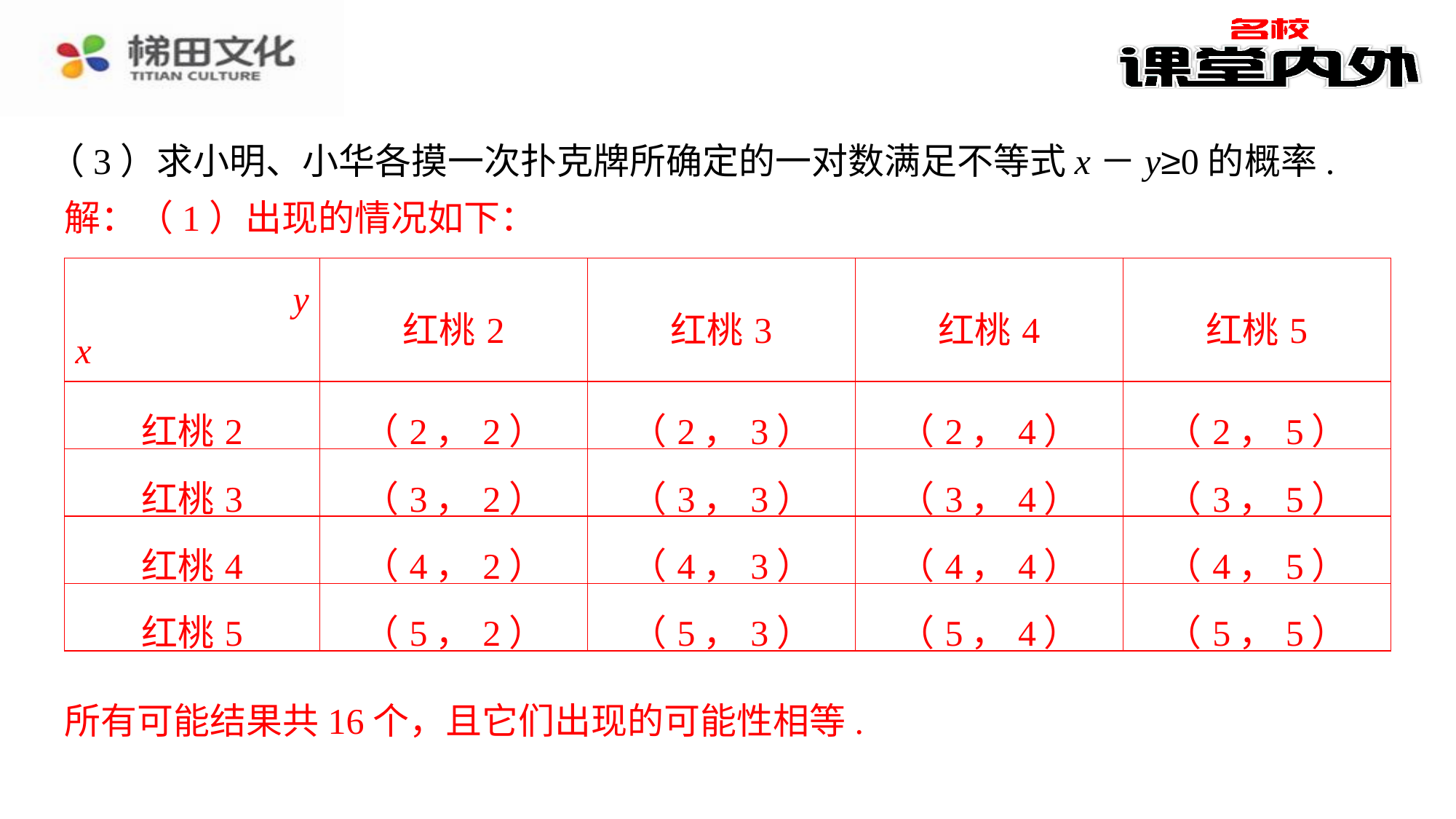

（3）求小明、小华各摸一次扑克牌所确定的一对数满足不等式x－y≥0的概率.
解：（1）出现的情况如下：
解：（1）出现的情况如下：⁠
| y x | 红桃2 | 红桃3 | 红桃4 | 红桃5 |
| --- | --- | --- | --- | --- |
| 红桃2 | （2，2） | （2，3） | （2，4） | （2，5） |
| 红桃3 | （3，2） | （3，3） | （3，4） | （3，5） |
| 红桃4 | （4，2） | （4，3） | （4，4） | （4，5） |
| 红桃5 | （5，2） | （5，3） | （5，4） | （5，5） |
所有可能结果共16个，且它们出现的可能性相等.
所有可能结果共16个，且它们出现的可能性相等.⁠